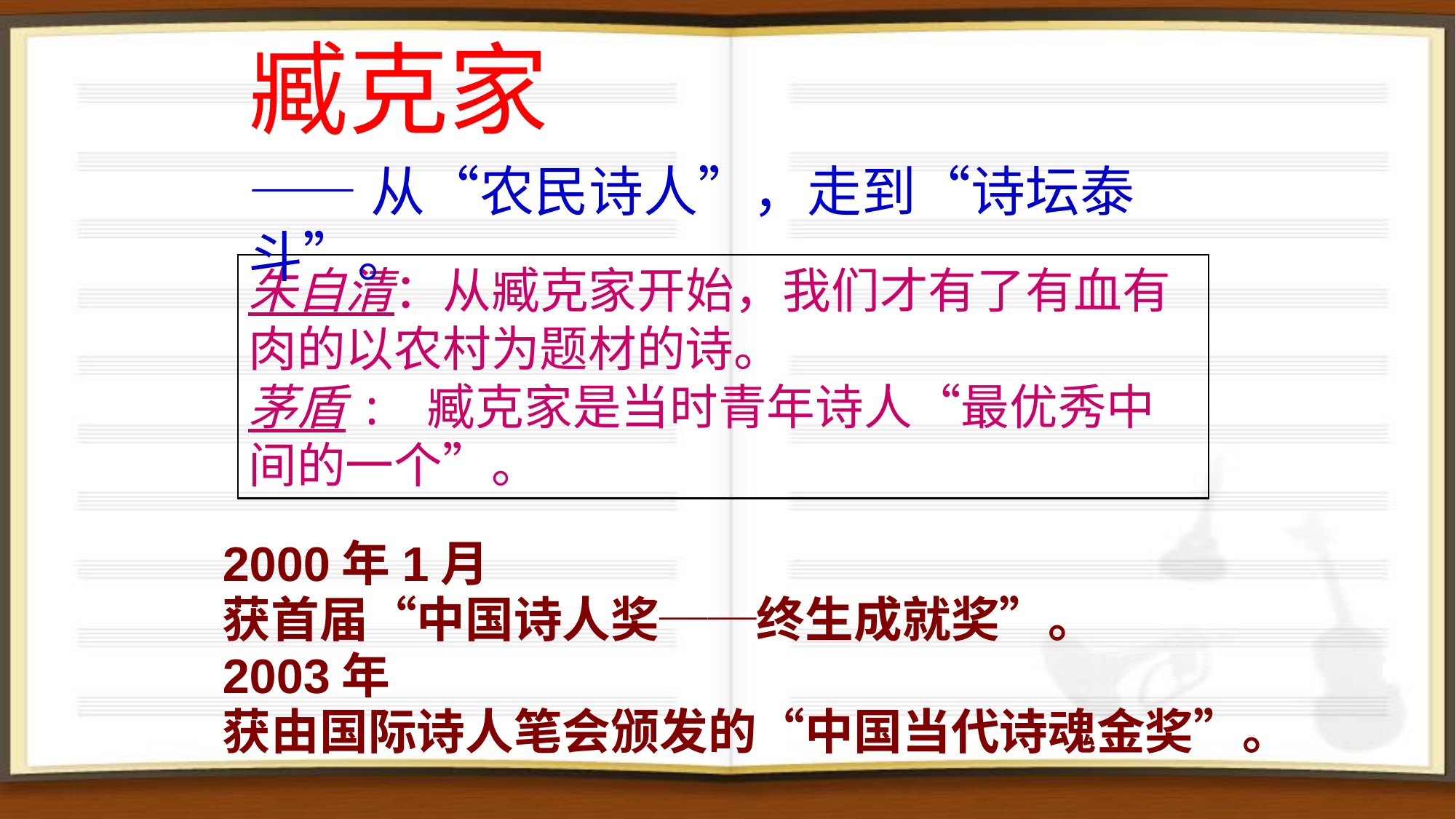

# 臧克家
——从“农民诗人”，走到“诗坛泰斗”。
朱自清：从臧克家开始，我们才有了有血有肉的以农村为题材的诗。
茅盾: 臧克家是当时青年诗人“最优秀中间的一个”。
2000年1月
获首届“中国诗人奖──终生成就奖”。
2003年
获由国际诗人笔会颁发的“中国当代诗魂金奖”。